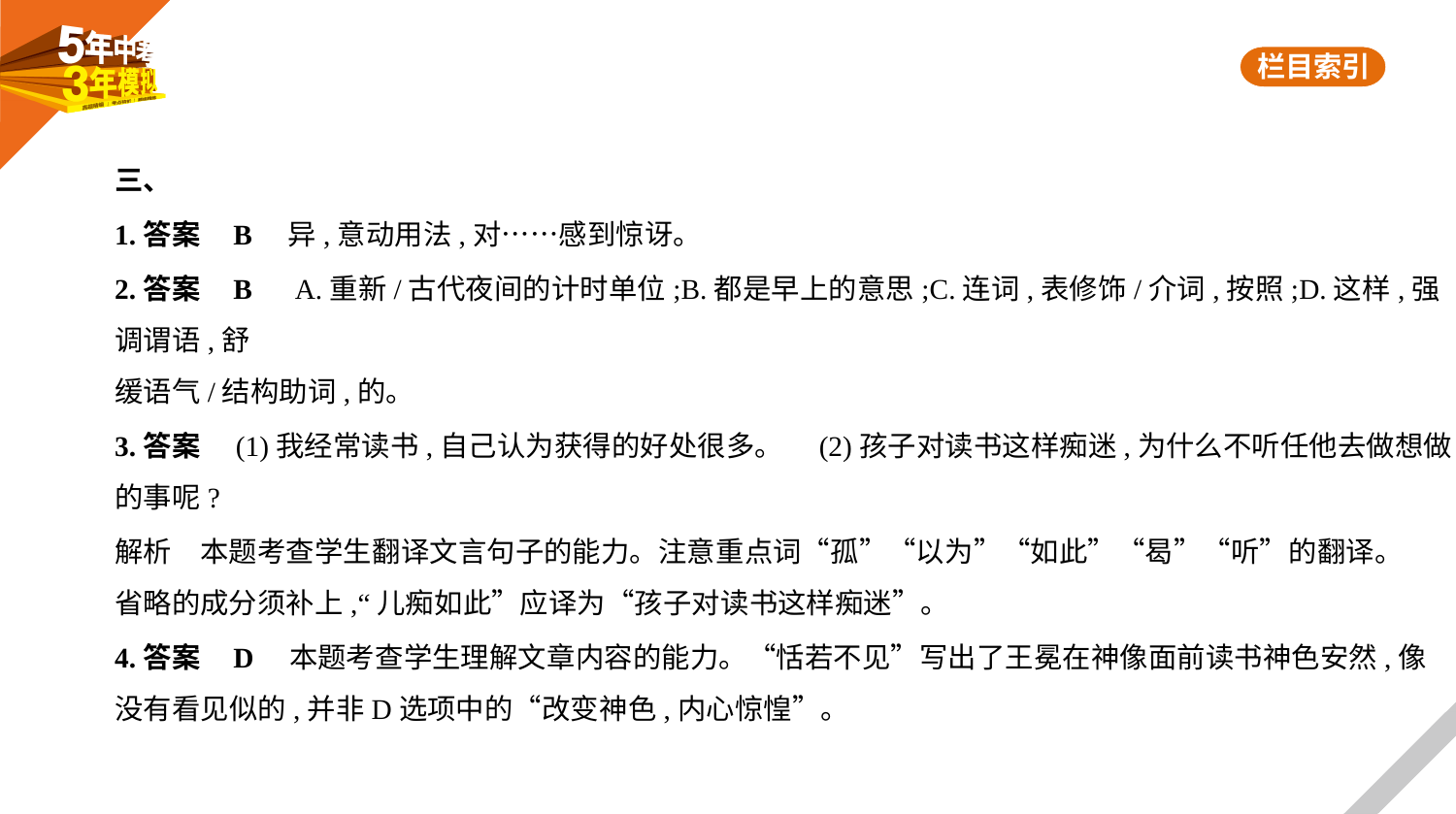

三、
1.答案    B　异,意动用法,对……感到惊讶。
2.答案    B　A.重新/古代夜间的计时单位;B.都是早上的意思;C.连词,表修饰/介词,按照;D.这样,强调谓语,舒
缓语气/结构助词,的。
3.答案　(1)我经常读书,自己认为获得的好处很多。　(2)孩子对读书这样痴迷,为什么不听任他去做想做
的事呢?
解析　本题考查学生翻译文言句子的能力。注意重点词“孤”“以为”“如此”“曷”“听”的翻译。
省略的成分须补上,“儿痴如此”应译为“孩子对读书这样痴迷”。
4.答案    D　本题考查学生理解文章内容的能力。“恬若不见”写出了王冕在神像面前读书神色安然,像
没有看见似的,并非D选项中的“改变神色,内心惊惶”。